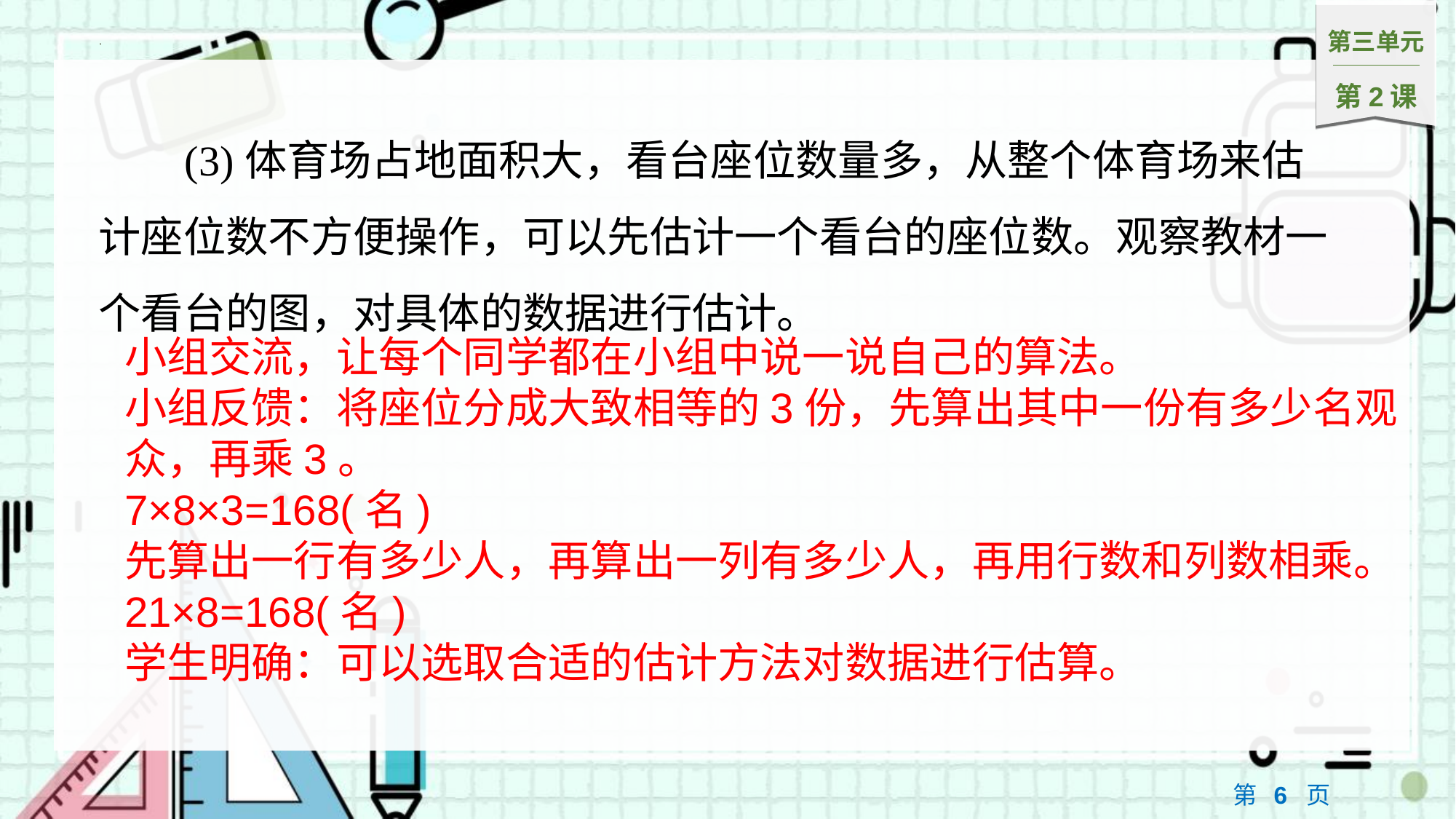

(3)体育场占地面积大，看台座位数量多，从整个体育场来估计座位数不方便操作，可以先估计一个看台的座位数。观察教材一个看台的图，对具体的数据进行估计。
小组交流，让每个同学都在小组中说一说自己的算法。
小组反馈：将座位分成大致相等的3份，先算出其中一份有多少名观众，再乘3。
7×8×3=168(名)
先算出一行有多少人，再算出一列有多少人，再用行数和列数相乘。
21×8=168(名)
学生明确：可以选取合适的估计方法对数据进行估算。